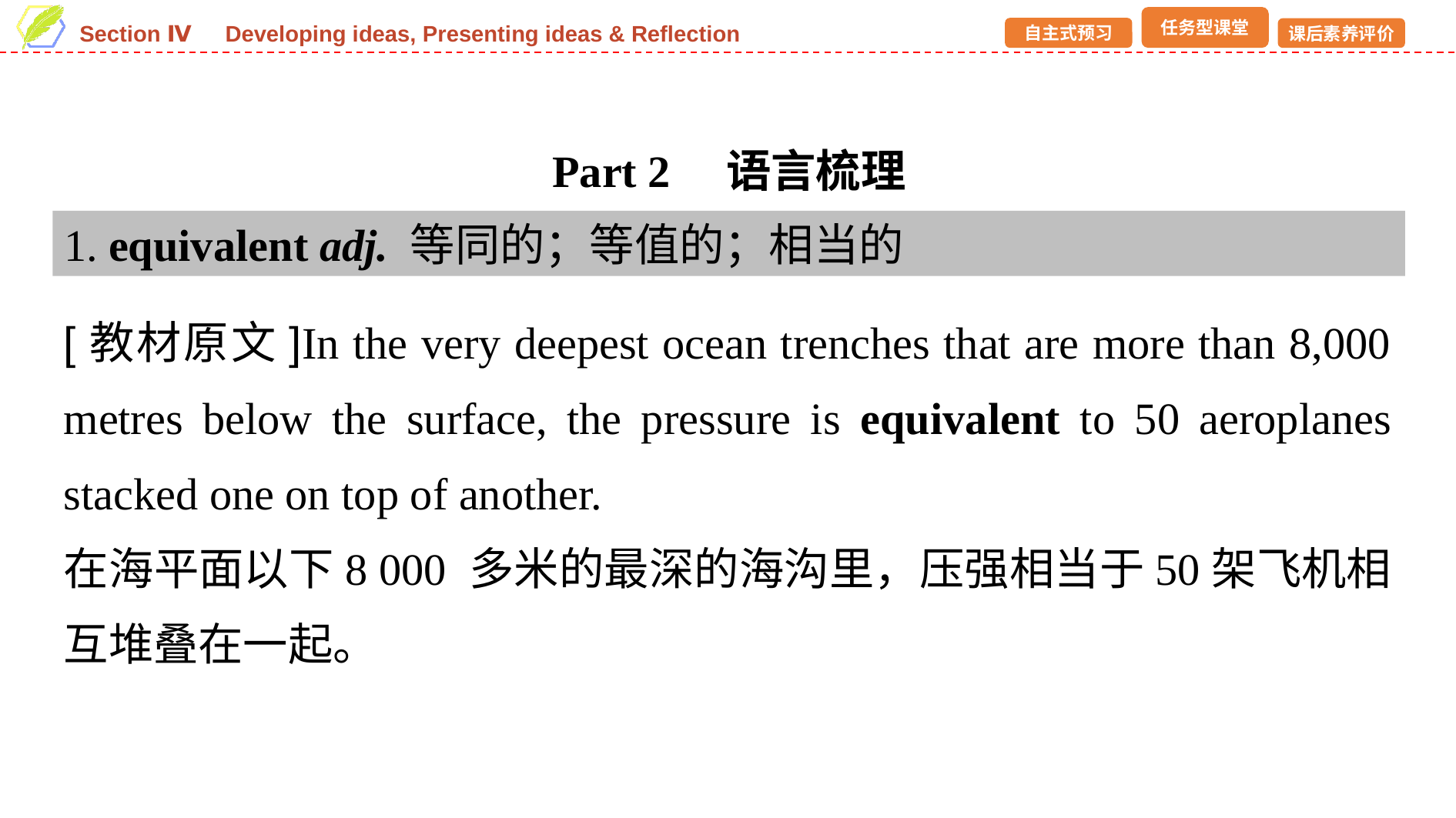

Part 2　语言梳理
1. equivalent adj. 等同的；等值的；相当的
[教材原文]In the very deepest ocean trenches that are more than 8,000 metres below the surface, the pressure is equivalent to 50 aeroplanes stacked one on top of another.
在海平面以下8 000 多米的最深的海沟里，压强相当于50架飞机相互堆叠在一起。